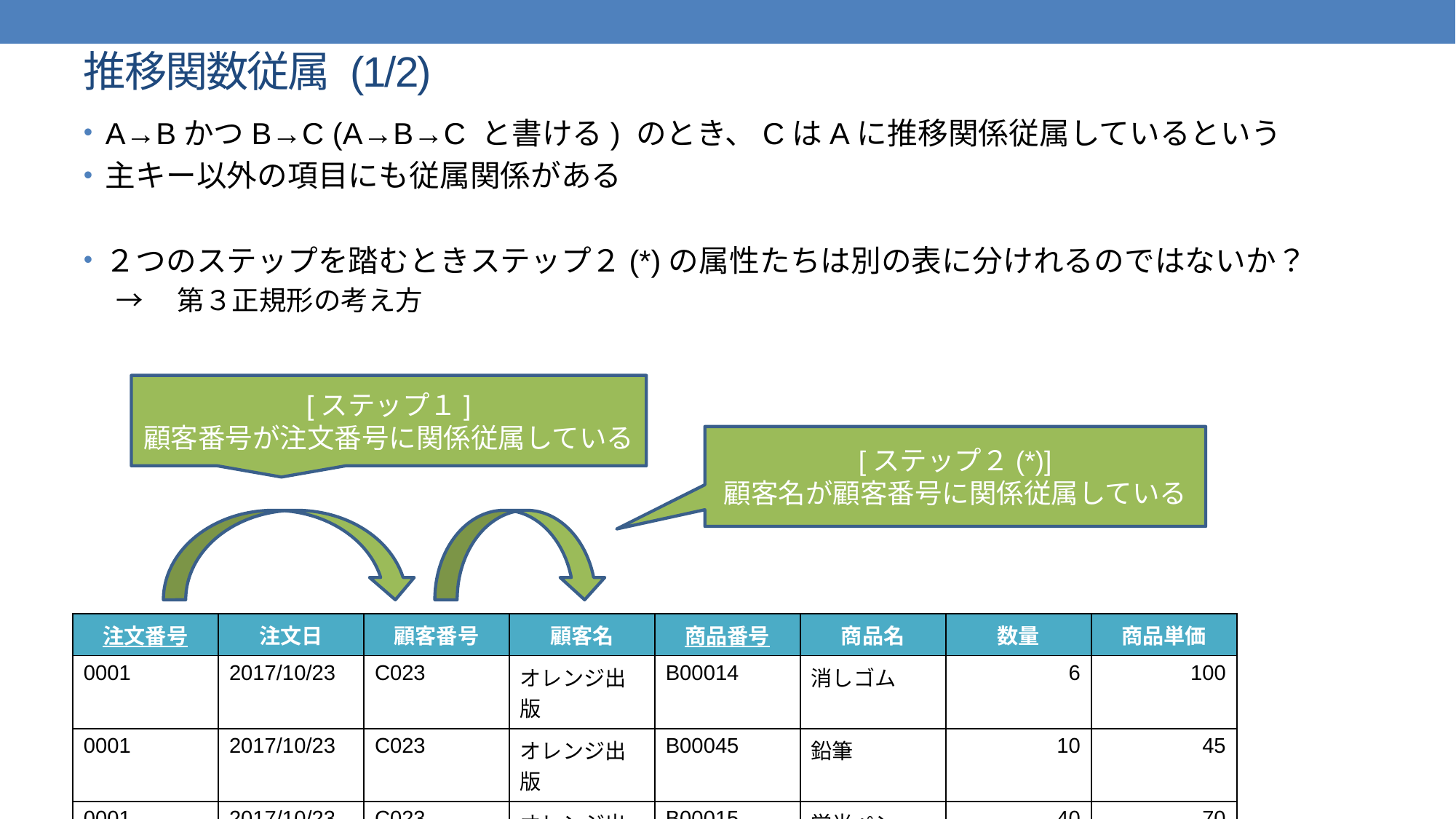

# 推移関数従属 (1/2)
A→BかつB→C (A→B→C と書ける) のとき、CはAに推移関係従属しているという
主キー以外の項目にも従属関係がある

２つのステップを踏むときステップ２(*)の属性たちは別の表に分けれるのではないか？
→　第３正規形の考え方
[ステップ１]
顧客番号が注文番号に関係従属している
[ステップ２(*)]
顧客名が顧客番号に関係従属している

| 注文番号 | 注文日 | 顧客番号 | 顧客名 | 商品番号 | 商品名 | 数量 | 商品単価 |
| --- | --- | --- | --- | --- | --- | --- | --- |
| 0001 | 2017/10/23 | C023 | オレンジ出版 | B00014 | 消しゴム | 6 | 100 |
| 0001 | 2017/10/23 | C023 | オレンジ出版 | B00045 | 鉛筆 | 10 | 45 |
| 0001 | 2017/10/23 | C023 | オレンジ出版 | B00015 | 蛍光ペン | 40 | 70 |
| 0003 | 2017/10/27 | C010 | ピンク工房 | B00014 | 消しゴム | 20 | 100 |